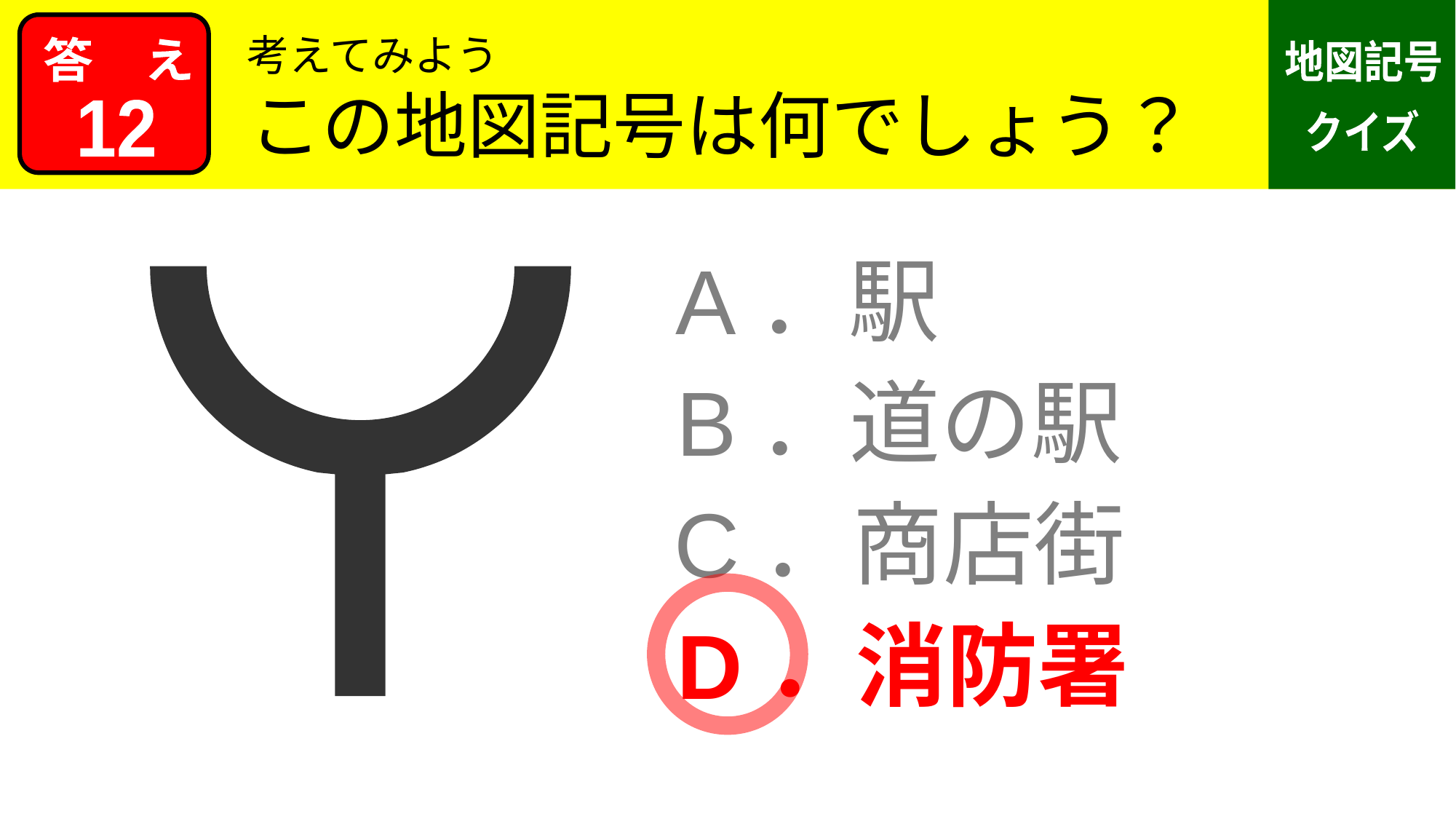

考えてみよう
この地図記号は何でしょう？
12
A．駅

B．道の駅
C．商店街

D．消防署